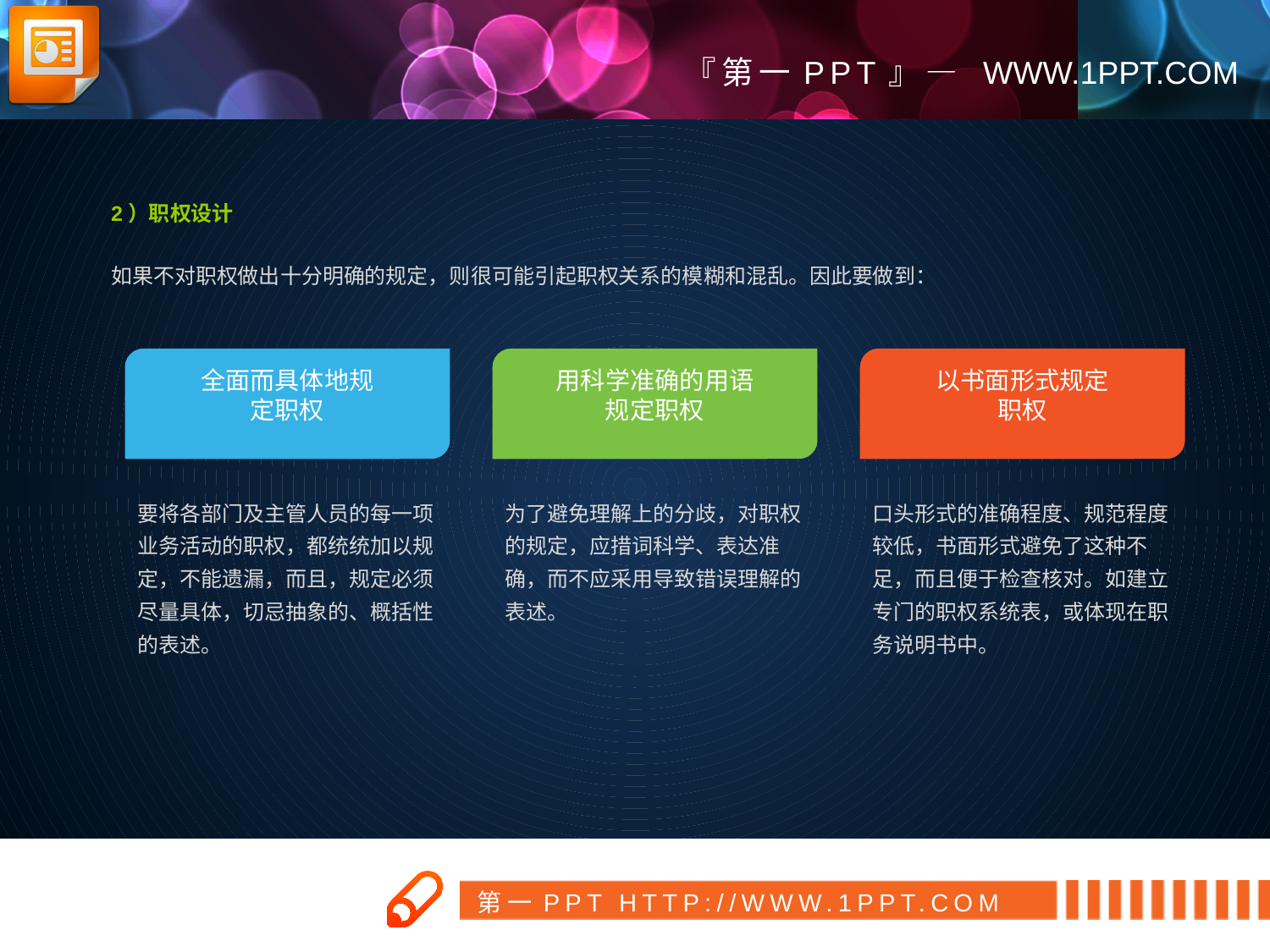

2）职权设计
如果不对职权做出十分明确的规定，则很可能引起职权关系的模糊和混乱。因此要做到：

全面而具体地规定职权

用科学准确的用语规定职权

以书面形式规定职权
要将各部门及主管人员的每一项业务活动的职权，都统统加以规定，不能遗漏，而且，规定必须尽量具体，切忌抽象的、概括性的表述。
为了避免理解上的分歧，对职权的规定，应措词科学、表达准确，而不应采用导致错误理解的表述。
口头形式的准确程度、规范程度较低，书面形式避免了这种不足，而且便于检查核对。如建立专门的职权系统表，或体现在职务说明书中。